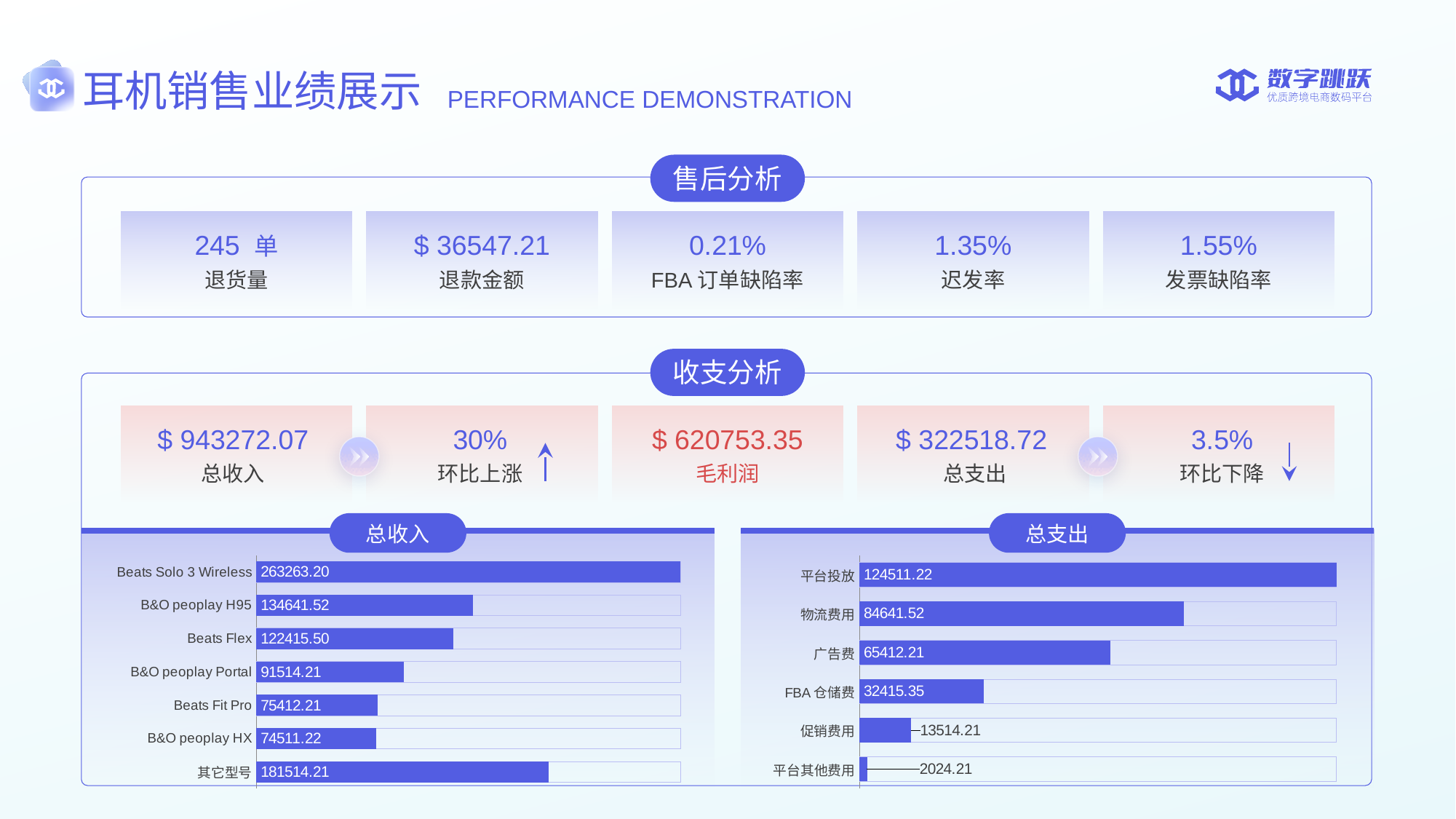

耳机销售业绩展示

PERFORMANCE DEMONSTRATION

售后分析

245 单
$ 36547.21
0.21%
1.35%
1.55%
退货量
退款金额
FBA订单缺陷率
迟发率
发票缺陷率

收支分析

$ 943272.07
30%
$ 620753.35
$ 322518.72
3.5%

总收入
环比上涨
毛利润
总支出
环比下降

总收入
总支出

### Chart

| Category | 总支出 | 总支出2 |
|---|---|---|
| 其它型号 | 263263.2 | 181514.21 |
| B&O peoplay HX | 263263.2 | 74511.22 |
| Beats Fit Pro | 263263.2 | 75412.21 |
| B&O peoplay Portal | 263263.2 | 91514.21 |
| Beats Flex | 263263.2 | 122415.5 |
| B&O peoplay H95 | 263263.2 | 134641.52 |
| Beats Solo 3 Wireless | 263263.2 | 263263.2 |

### Chart

| Category | 列1 | 总支出 |
|---|---|---|
| 平台其他费用 | 124511.22 | 2024.21 |
| 促销费用 | 124511.22 | 13514.21 |
| FBA仓储费 | 124511.22 | 32415.35 |
| 广告费 | 124511.22 | 65412.21 |
| 物流费用 | 124511.22 | 84641.52 |
| 平台投放 | 124511.22 | 124511.22 |